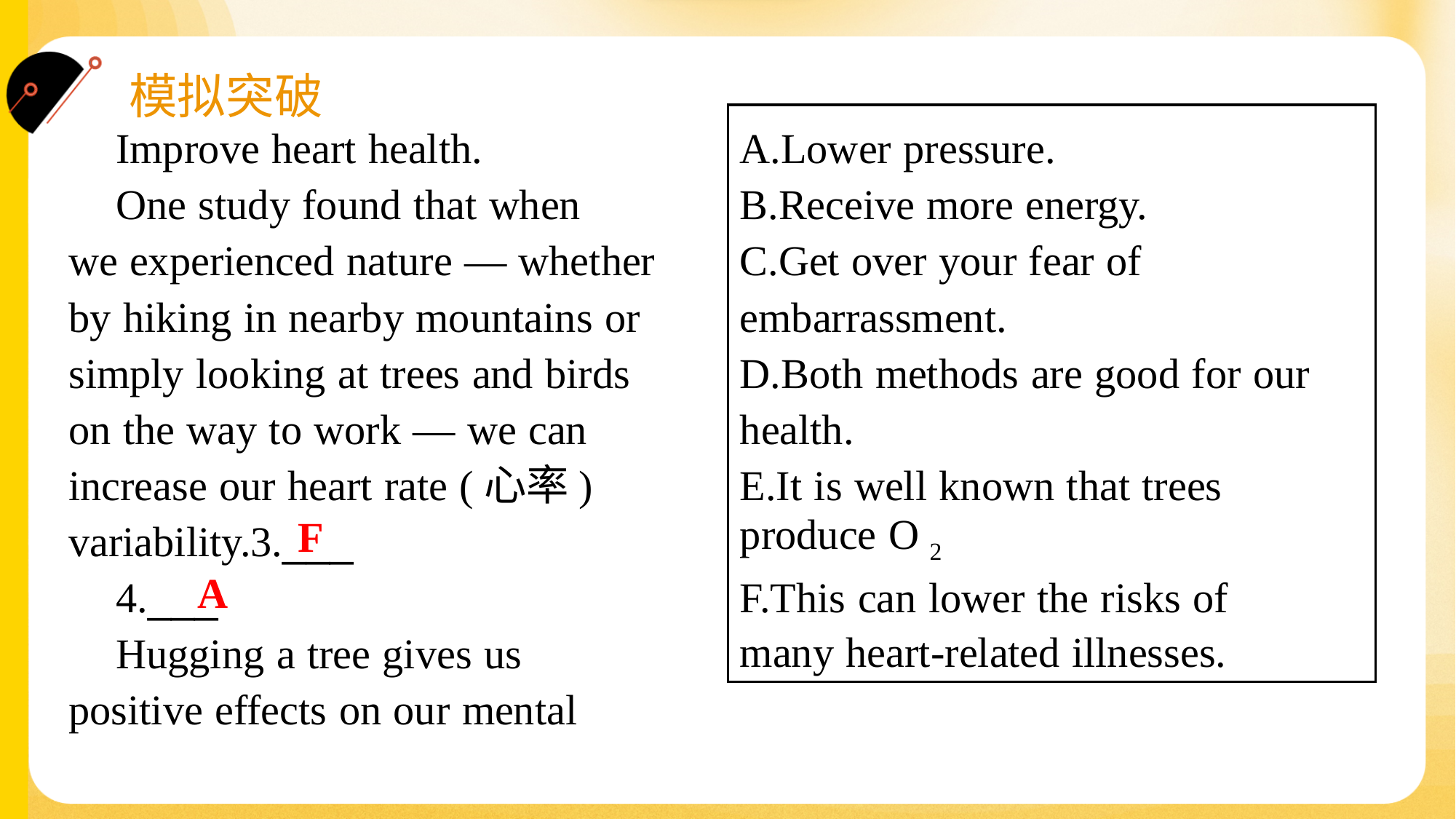

A.Lower pressure.
B.Receive more energy.
C.Get over your fear of
embarrassment.
D.Both methods are good for our
health.
E.It is well known that trees
produce O 2 .
F.This can lower the risks of
many heart-related illnesses.
    Improve heart health.
    One study found that when
we experienced nature — whether
by hiking in nearby mountains or
simply looking at trees and birds
on the way to work — we can
increase our heart rate (心率)
variability.3.___
    4.___
    Hugging a tree gives us
positive effects on our mental

F
A